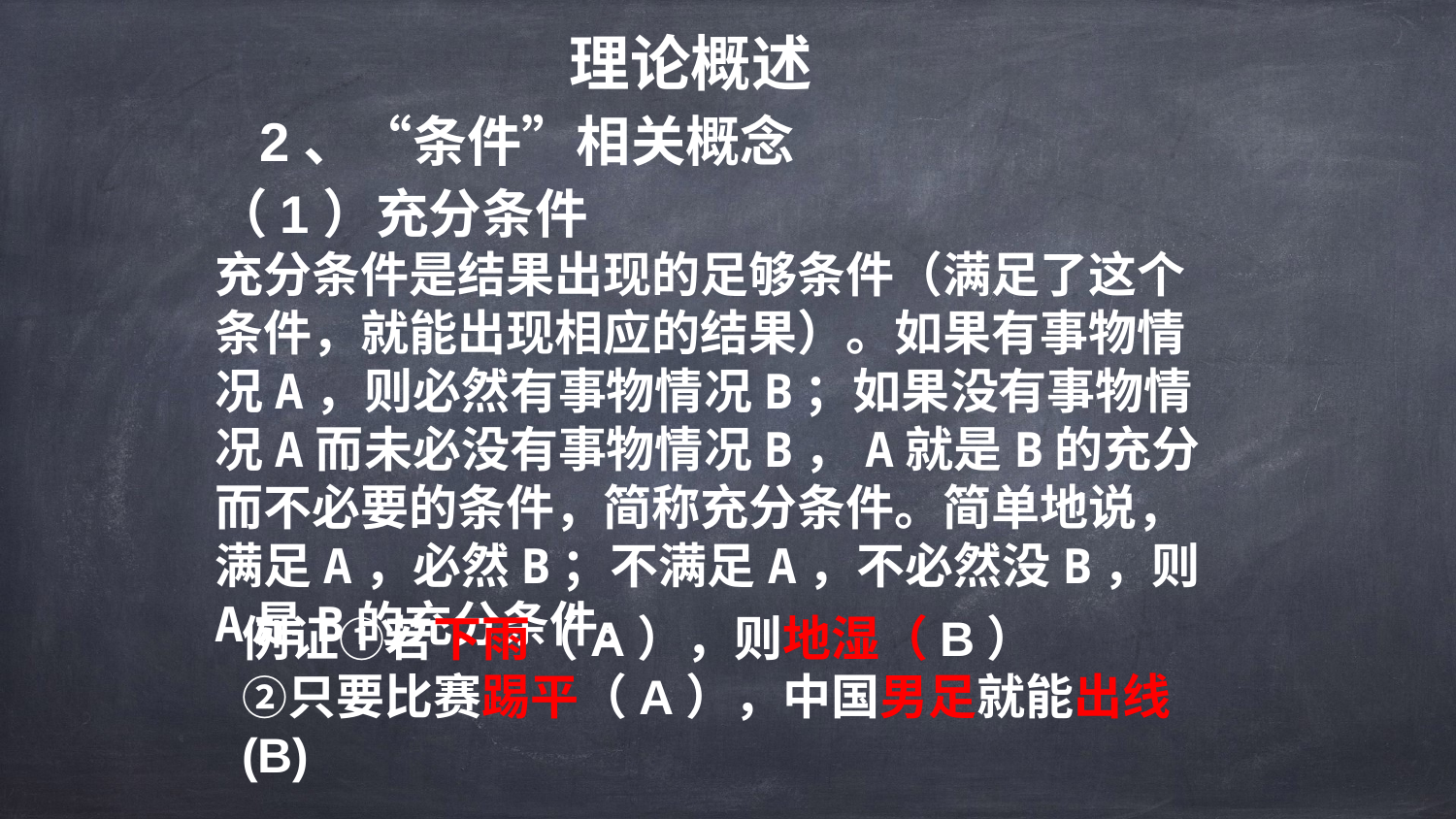

理论概述
2、“条件”相关概念
（1）充分条件
充分条件是结果出现的足够条件（满足了这个条件，就能出现相应的结果）。如果有事物情况A，则必然有事物情况B；如果没有事物情况A而未必没有事物情况B，A就是B的充分而不必要的条件，简称充分条件。简单地说，满足A，必然B；不满足A，不必然没B，则A是B的充分条件。
例证①若下雨（A），则地湿（B）               ②只要比赛踢平（A），中国男足就能出线(B)